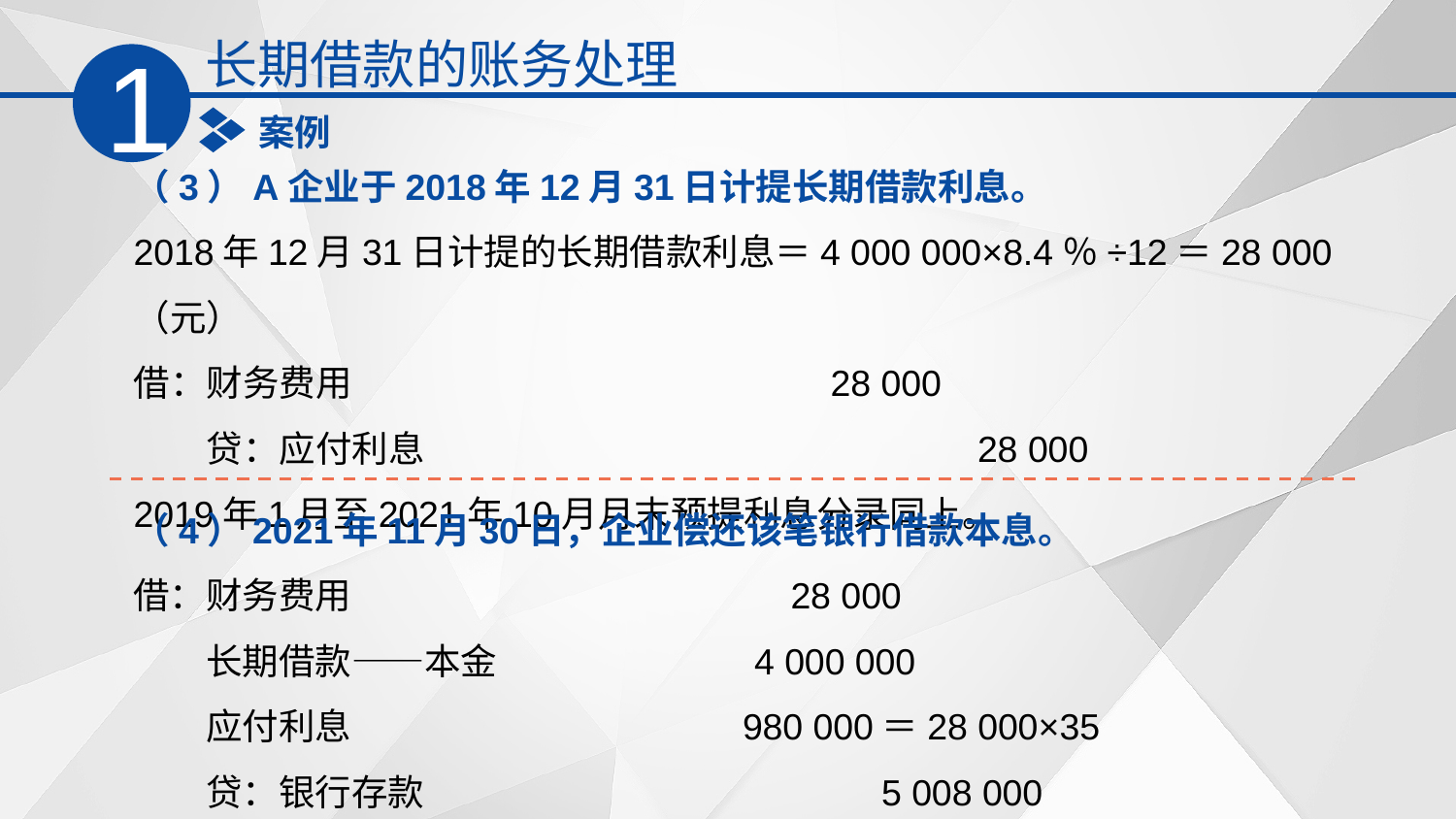

长期借款的账务处理
1

案例

（3）A企业于2018年12月31日计提长期借款利息。
2018年12月31日计提的长期借款利息＝4 000 000×8.4％÷12＝28 000（元）
借：财务费用　　　　　　　　　　　　    28 000
　　贷：应付利息　　　　　　　　　　　　             28 000
2019年1月至2021年10月月末预提利息分录同上。
（4）2021年11月30日，企业偿还该笔银行借款本息。
借：财务费用　　　　　　　　　　        28 000
　　长期借款——本金　　　　　        4 000 000
　　应付利息　　　　　　　　           980 000＝28 000×35
　　贷：银行存款　　　　　　　　                   5 008 000